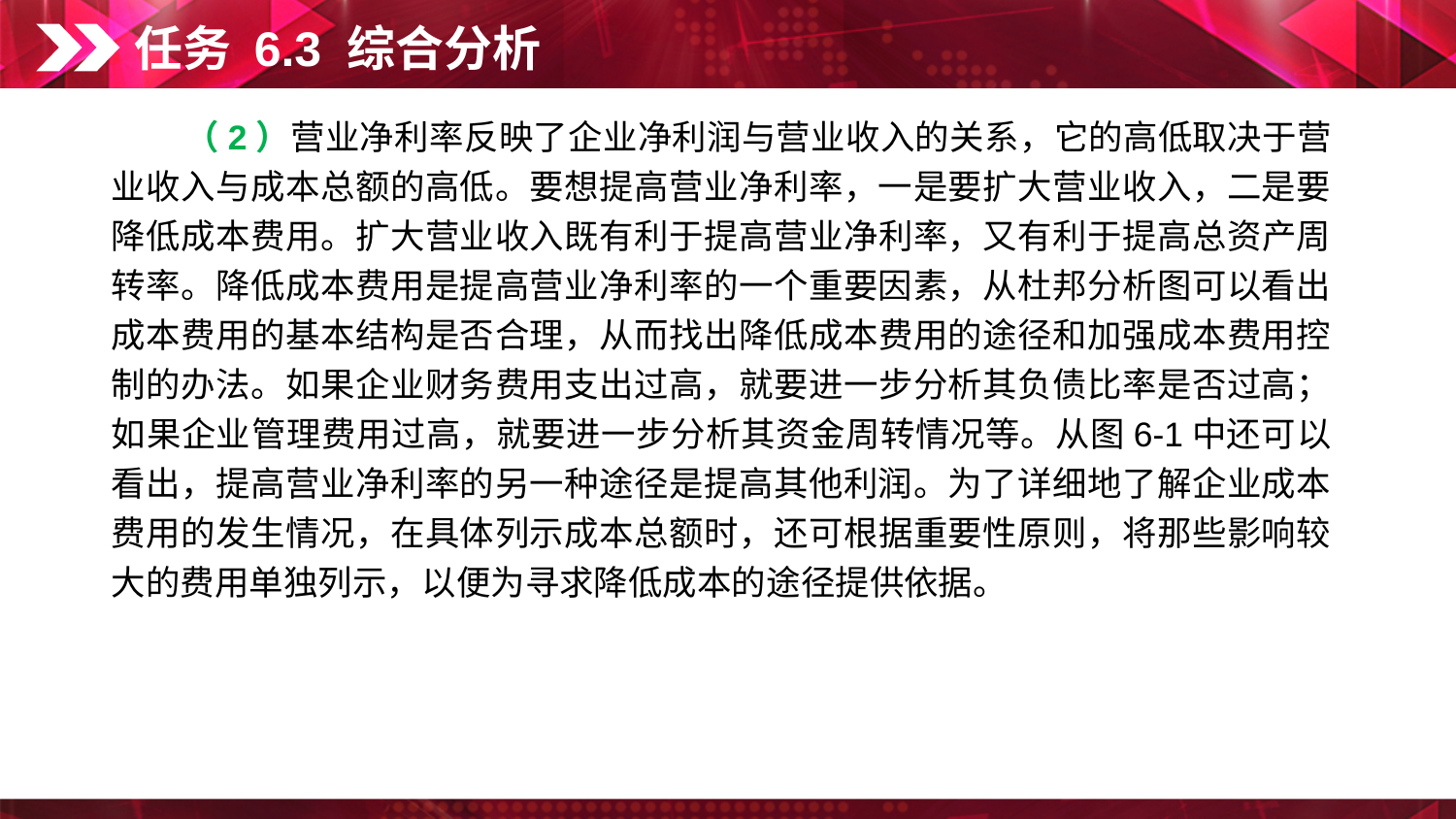

任务 6.3 综合分析

　　（2）营业净利率反映了企业净利润与营业收入的关系，它的高低取决于营业收入与成本总额的高低。要想提高营业净利率，一是要扩大营业收入，二是要降低成本费用。扩大营业收入既有利于提高营业净利率，又有利于提高总资产周转率。降低成本费用是提高营业净利率的一个重要因素，从杜邦分析图可以看出成本费用的基本结构是否合理，从而找出降低成本费用的途径和加强成本费用控制的办法。如果企业财务费用支出过高，就要进一步分析其负债比率是否过高；如果企业管理费用过高，就要进一步分析其资金周转情况等。从图6-1中还可以看出，提高营业净利率的另一种途径是提高其他利润。为了详细地了解企业成本费用的发生情况，在具体列示成本总额时，还可根据重要性原则，将那些影响较大的费用单独列示，以便为寻求降低成本的途径提供依据。